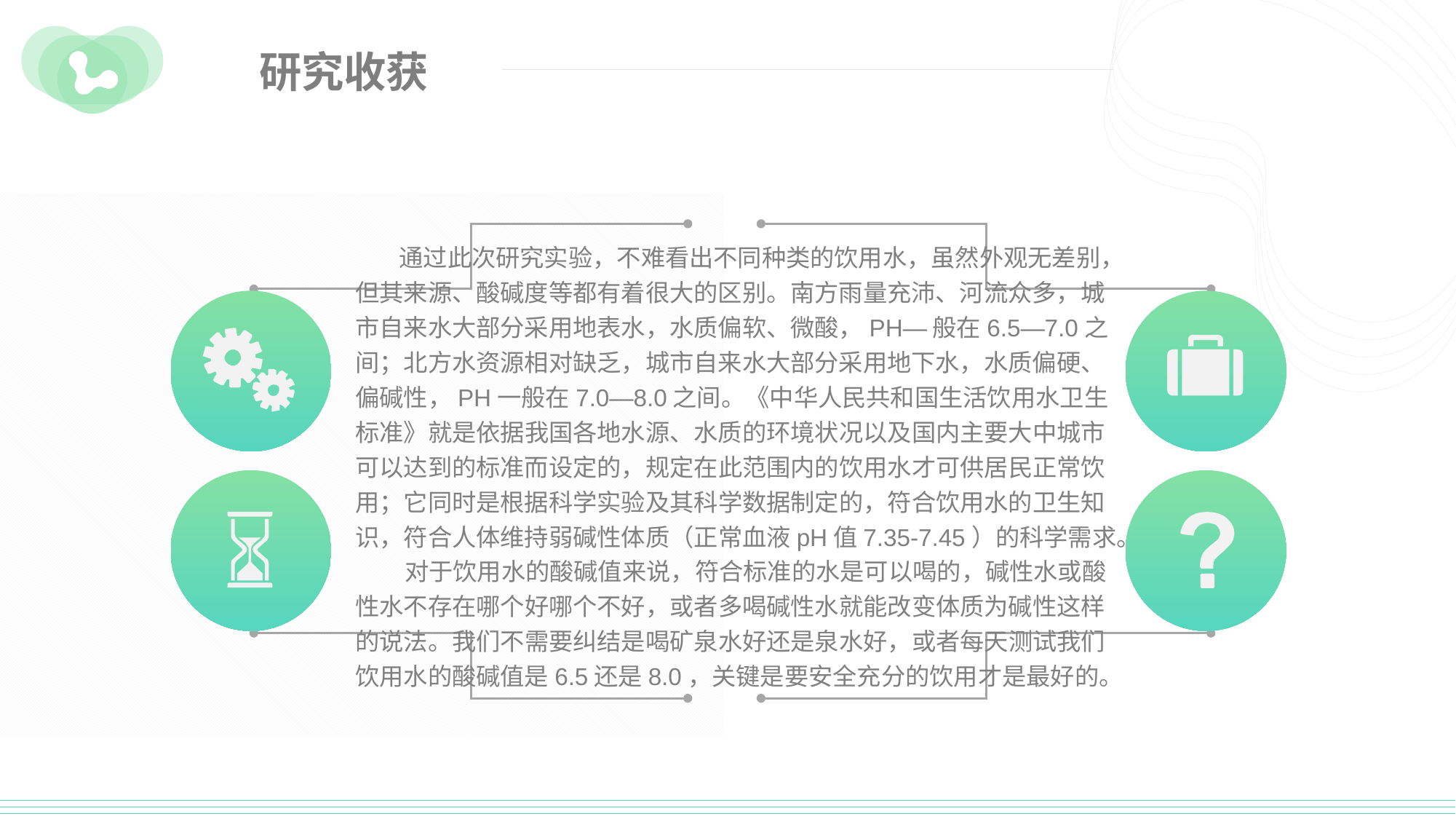

研究收获
       通过此次研究实验，不难看出不同种类的饮用水，虽然外观无差别，但其来源、酸碱度等都有着很大的区别。南方雨量充沛、河流众多，城市自来水大部分采用地表水，水质偏软、微酸，PH—般在6.5—7.0之间；北方水资源相对缺乏，城市自来水大部分采用地下水，水质偏硬、偏碱性，PH一般在7.0—8.0之间。《中华人民共和国生活饮用水卫生标准》就是依据我国各地水源、水质的环境状况以及国内主要大中城市可以达到的标准而设定的，规定在此范围内的饮用水才可供居民正常饮用；它同时是根据科学实验及其科学数据制定的，符合饮用水的卫生知识，符合人体维持弱碱性体质（正常血液pH值7.35-7.45）的科学需求。
        对于饮用水的酸碱值来说，符合标准的水是可以喝的，碱性水或酸性水不存在哪个好哪个不好，或者多喝碱性水就能改变体质为碱性这样的说法。我们不需要纠结是喝矿泉水好还是泉水好，或者每天测试我们饮用水的酸碱值是6.5还是8.0，关键是要安全充分的饮用才是最好的。